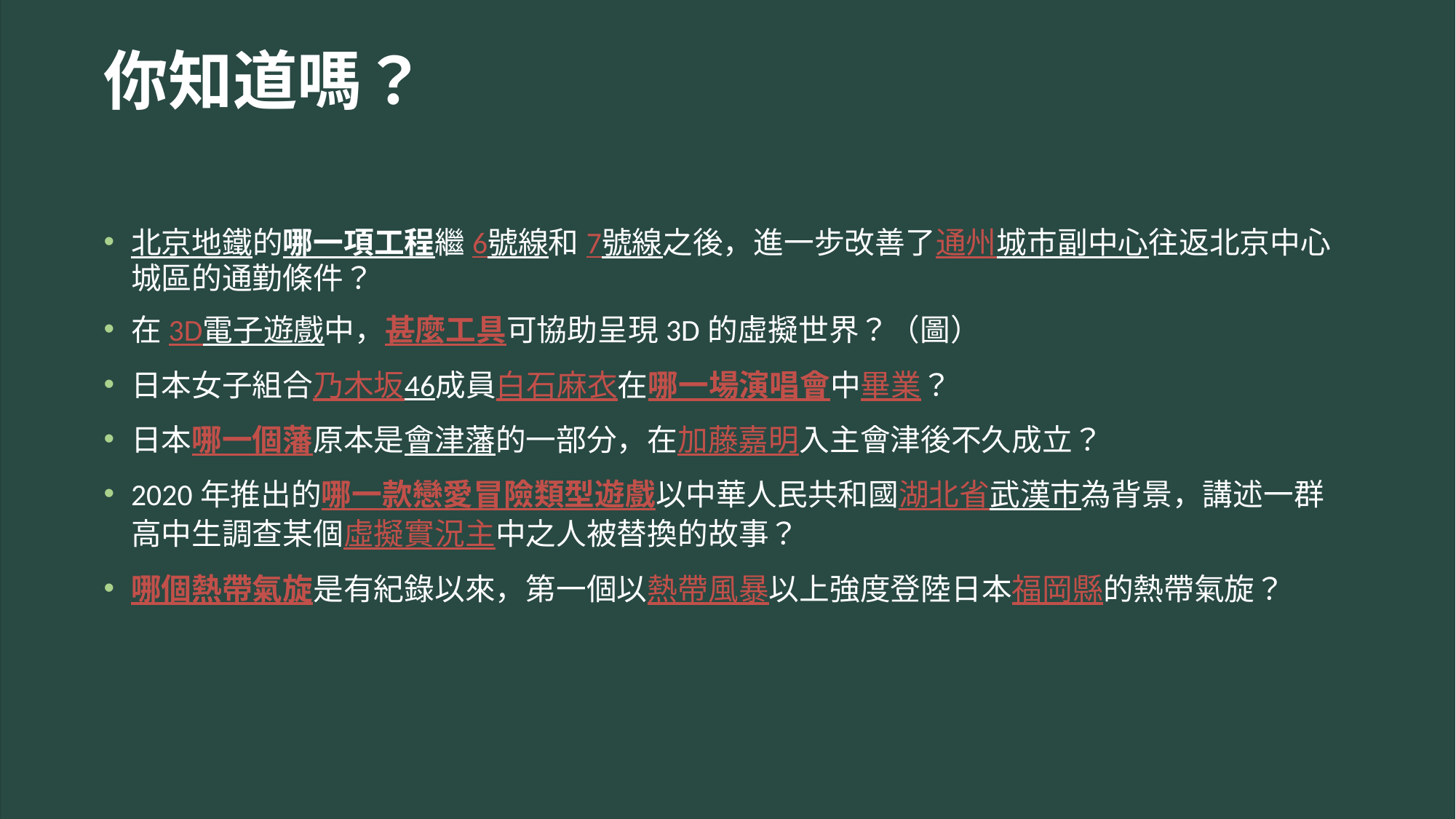

# 你知道嗎？
北京地鐵的哪一項工程繼6號線和7號線之後，進一步改善了通州城市副中心往返北京中心城區的通勤條件？
在3D電子遊戲中，甚麼工具可協助呈現3D的虛擬世界？（圖）
日本女子組合乃木坂46成員白石麻衣在哪一場演唱會中畢業？
日本哪一個藩原本是會津藩的一部分，在加藤嘉明入主會津後不久成立？
2020年推出的哪一款戀愛冒險類型遊戲以中華人民共和國湖北省武漢市為背景，講述一群高中生調查某個虛擬實況主中之人被替換的故事？
哪個熱帶氣旋是有紀錄以來，第一個以熱帶風暴以上強度登陸日本福岡縣的熱帶氣旋？